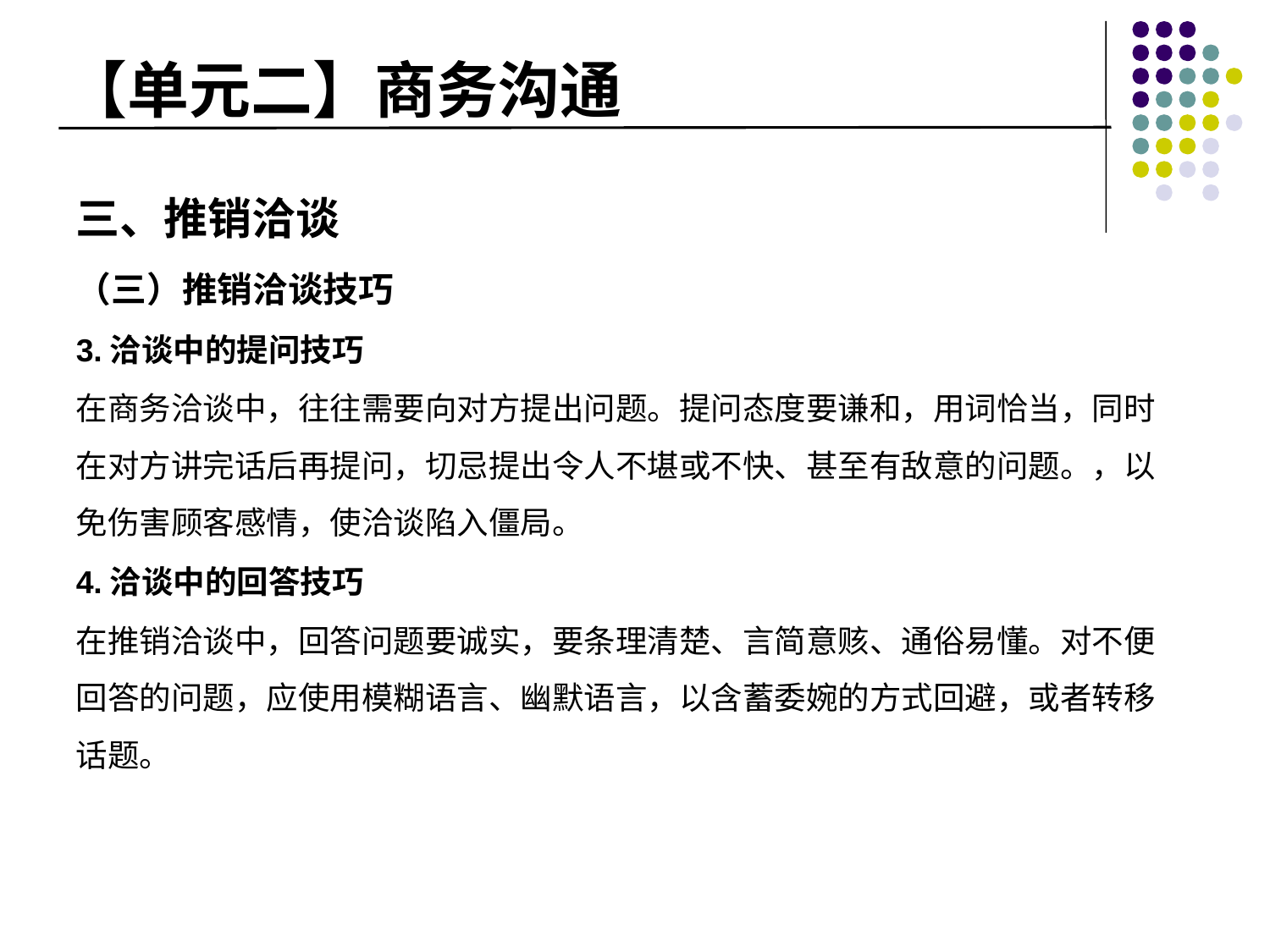

# 【单元二】商务沟通
三、推销洽谈
（三）推销洽谈技巧
3.洽谈中的提问技巧
在商务洽谈中，往往需要向对方提出问题。提问态度要谦和，用词恰当，同时在对方讲完话后再提问，切忌提出令人不堪或不快、甚至有敌意的问题。，以免伤害顾客感情，使洽谈陷入僵局。
4.洽谈中的回答技巧
在推销洽谈中，回答问题要诚实，要条理清楚、言简意赅、通俗易懂。对不便回答的问题，应使用模糊语言、幽默语言，以含蓄委婉的方式回避，或者转移话题。